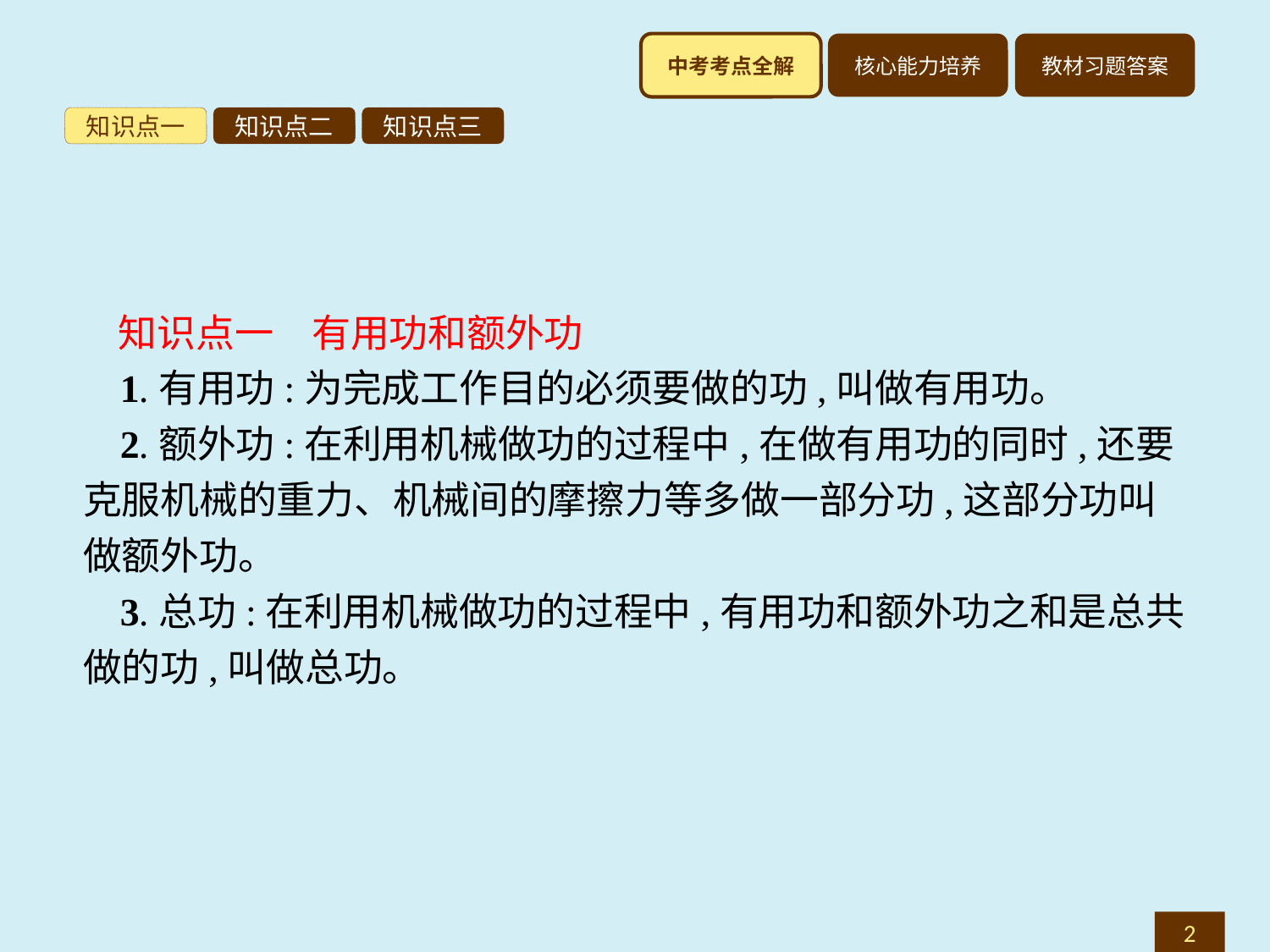

知识点一
知识点二
知识点三
知识点一　有用功和额外功
1.有用功:为完成工作目的必须要做的功,叫做有用功。
2.额外功:在利用机械做功的过程中,在做有用功的同时,还要克服机械的重力、机械间的摩擦力等多做一部分功,这部分功叫做额外功。
3.总功:在利用机械做功的过程中,有用功和额外功之和是总共做的功,叫做总功。